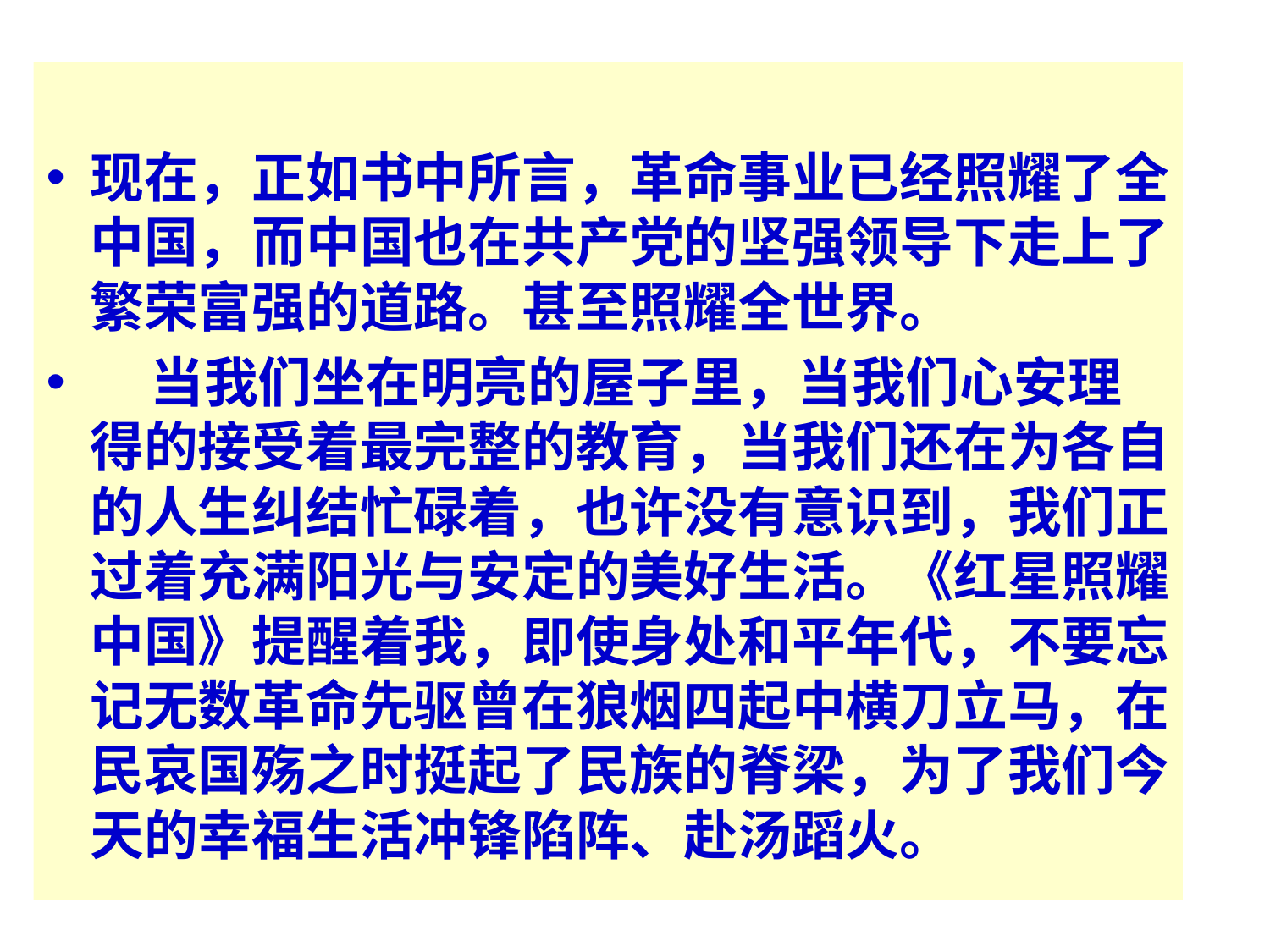

现在，正如书中所言，革命事业已经照耀了全中国，而中国也在共产党的坚强领导下走上了繁荣富强的道路。甚至照耀全世界。
    当我们坐在明亮的屋子里，当我们心安理得的接受着最完整的教育，当我们还在为各自的人生纠结忙碌着，也许没有意识到，我们正过着充满阳光与安定的美好生活。《红星照耀中国》提醒着我，即使身处和平年代，不要忘记无数革命先驱曾在狼烟四起中横刀立马，在民哀国殇之时挺起了民族的脊梁，为了我们今天的幸福生活冲锋陷阵、赴汤蹈火。